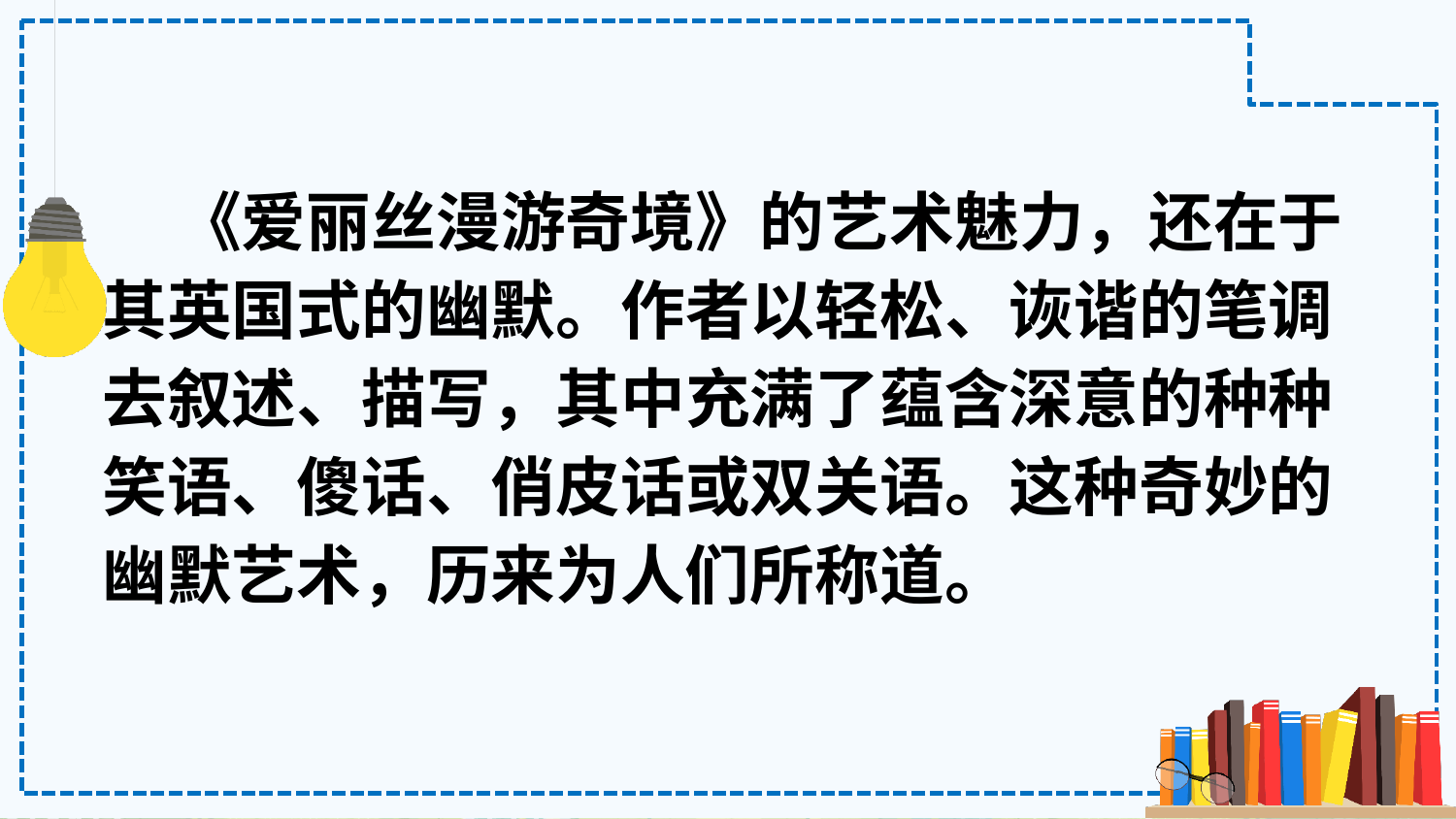

《爱丽丝漫游奇境》的艺术魅力，还在于其英国式的幽默。作者以轻松、诙谐的笔调去叙述、描写，其中充满了蕴含深意的种种笑语、傻话、俏皮话或双关语。这种奇妙的幽默艺术，历来为人们所称道。